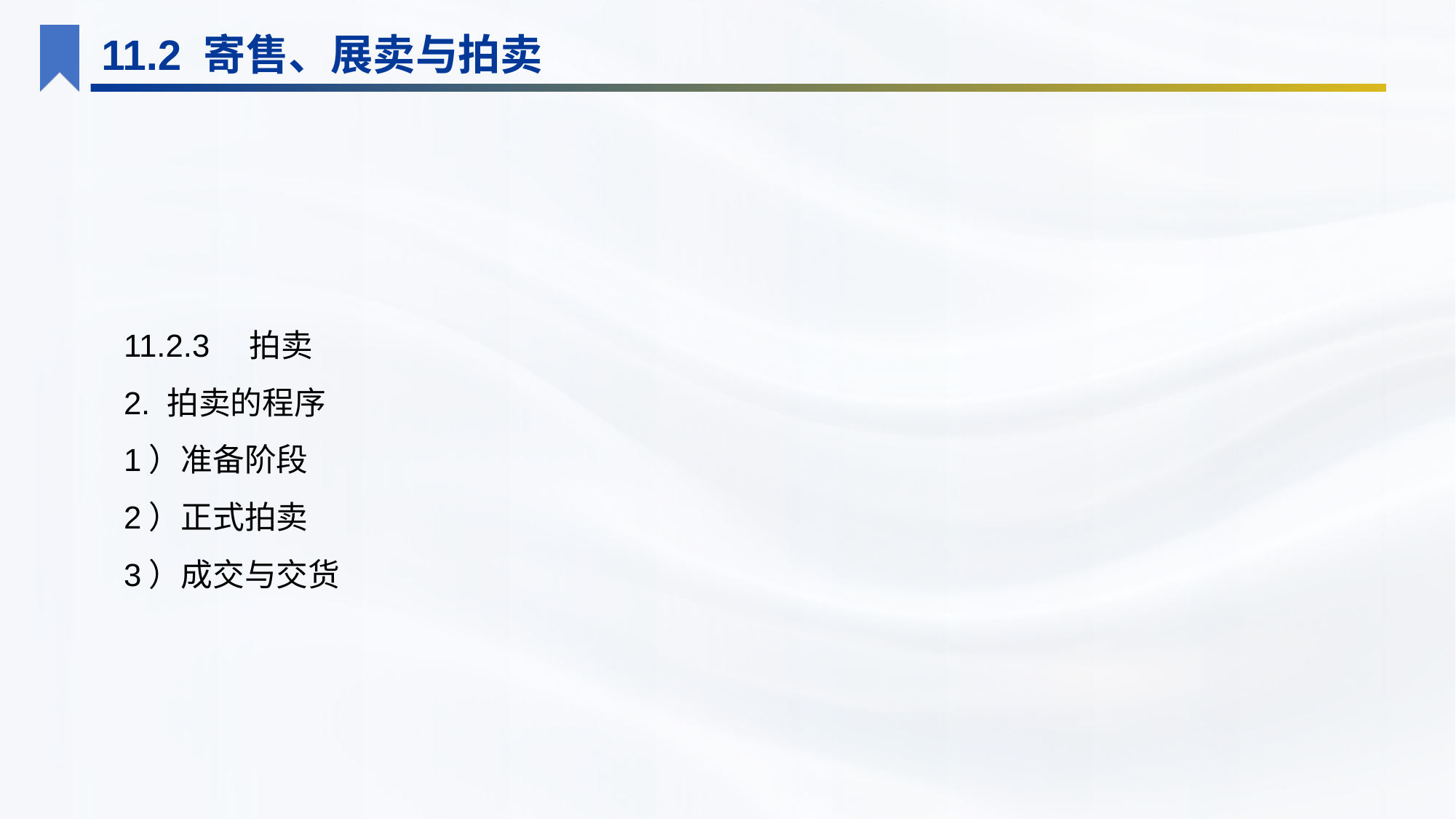

11.2 寄售、展卖与拍卖
11.2.3　拍卖
2. 拍卖的程序
1）准备阶段
2）正式拍卖
3）成交与交货